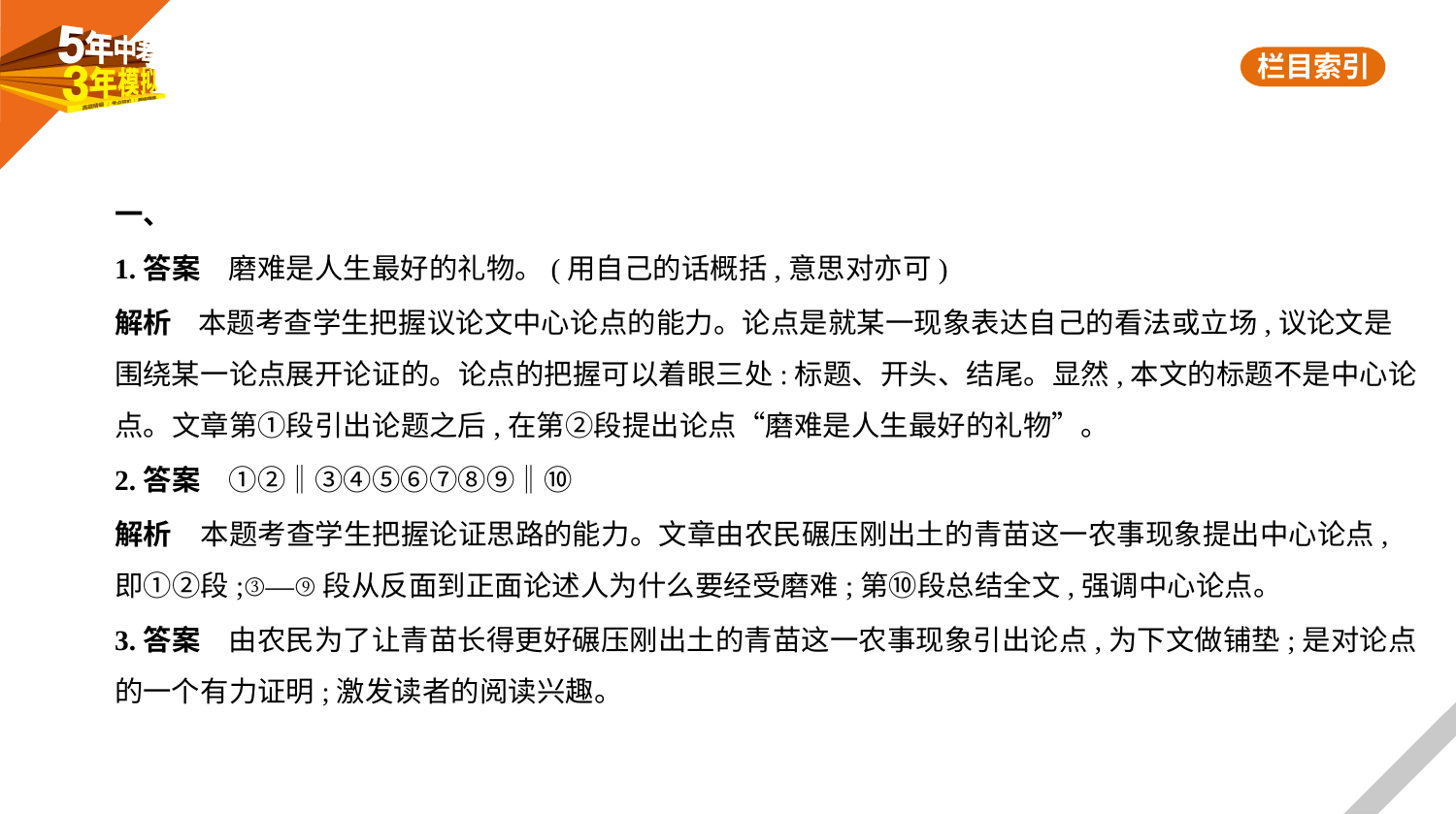

一、
1.答案　磨难是人生最好的礼物。(用自己的话概括,意思对亦可)
解析    本题考查学生把握议论文中心论点的能力。论点是就某一现象表达自己的看法或立场,议论文是
围绕某一论点展开论证的。论点的把握可以着眼三处:标题、开头、结尾。显然,本文的标题不是中心论
点。文章第①段引出论题之后,在第②段提出论点“磨难是人生最好的礼物”。
2.答案　①②‖③④⑤⑥⑦⑧⑨‖⑩
解析　本题考查学生把握论证思路的能力。文章由农民碾压刚出土的青苗这一农事现象提出中心论点,
即①②段;③—⑨段从反面到正面论述人为什么要经受磨难;第⑩段总结全文,强调中心论点。
3.答案　由农民为了让青苗长得更好碾压刚出土的青苗这一农事现象引出论点,为下文做铺垫;是对论点
的一个有力证明;激发读者的阅读兴趣。